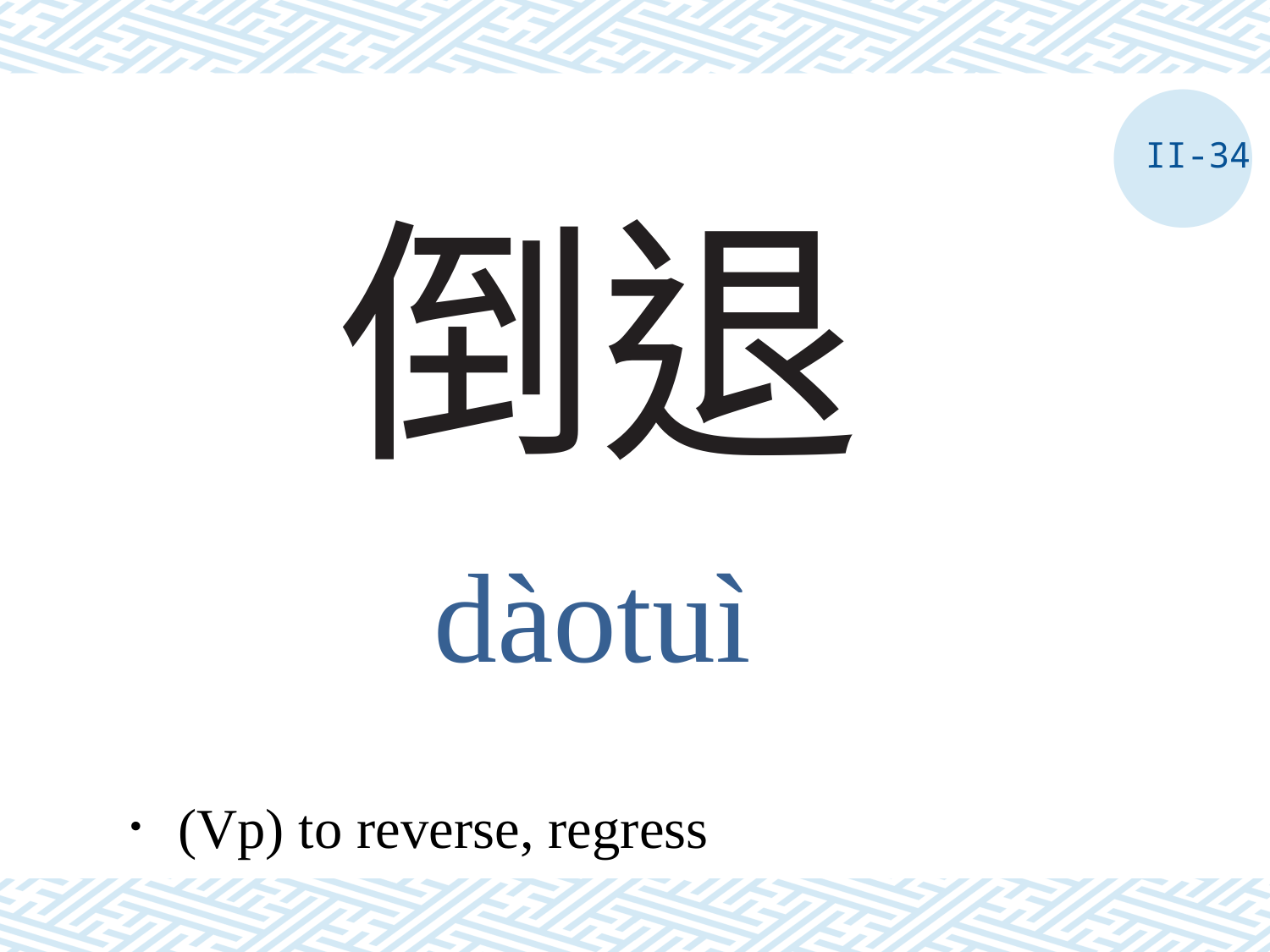

II-34

# 倒退
dàotuì
．(Vp) to reverse, regress